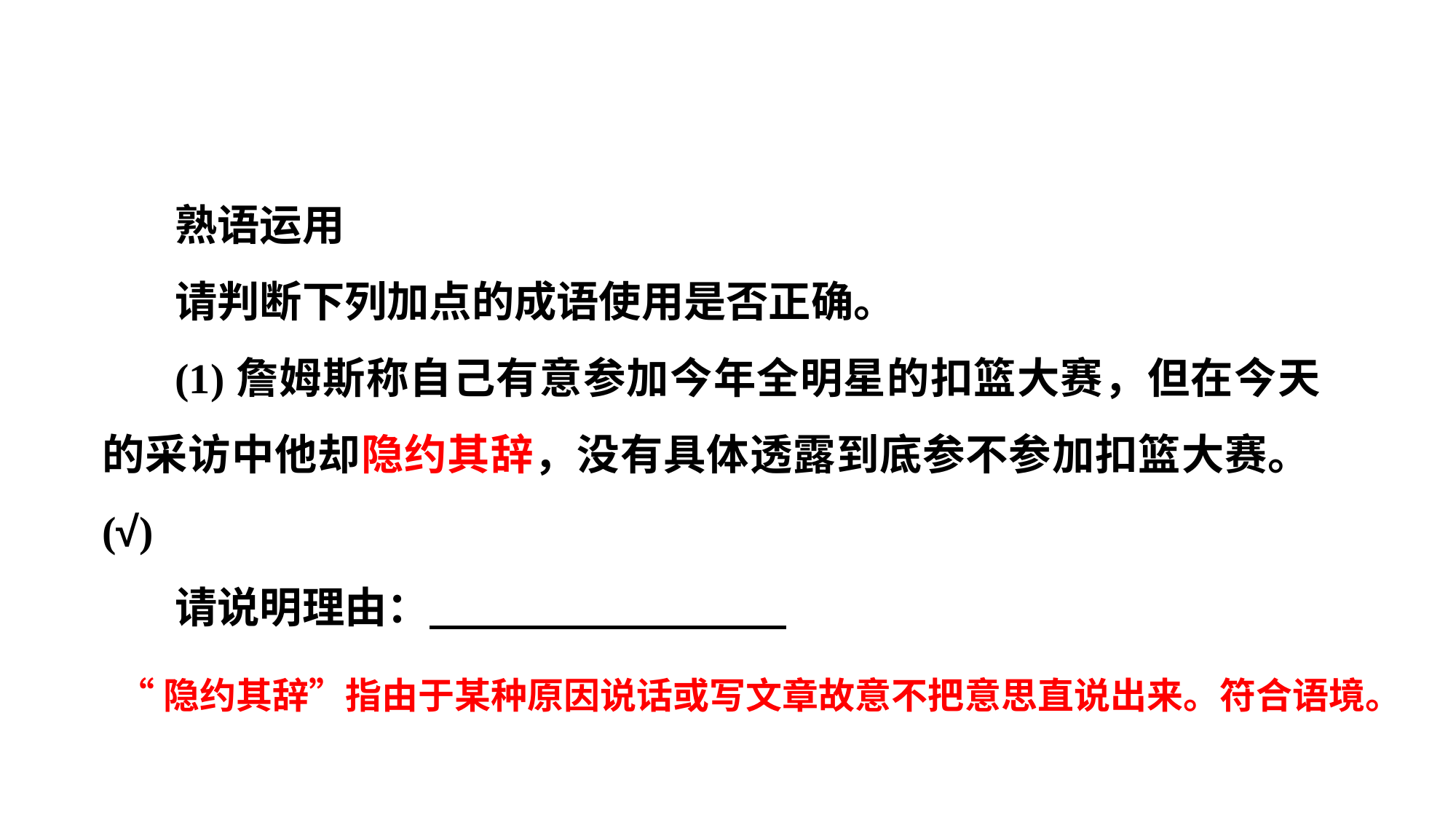

自我研习
熟语运用
请判断下列加点的成语使用是否正确。
(1)詹姆斯称自己有意参加今年全明星的扣篮大赛，但在今天的采访中他却隐约其辞，没有具体透露到底参不参加扣篮大赛。(√)
请说明理由：
“隐约其辞”指由于某种原因说话或写文章故意不把意思直说出来。符合语境。